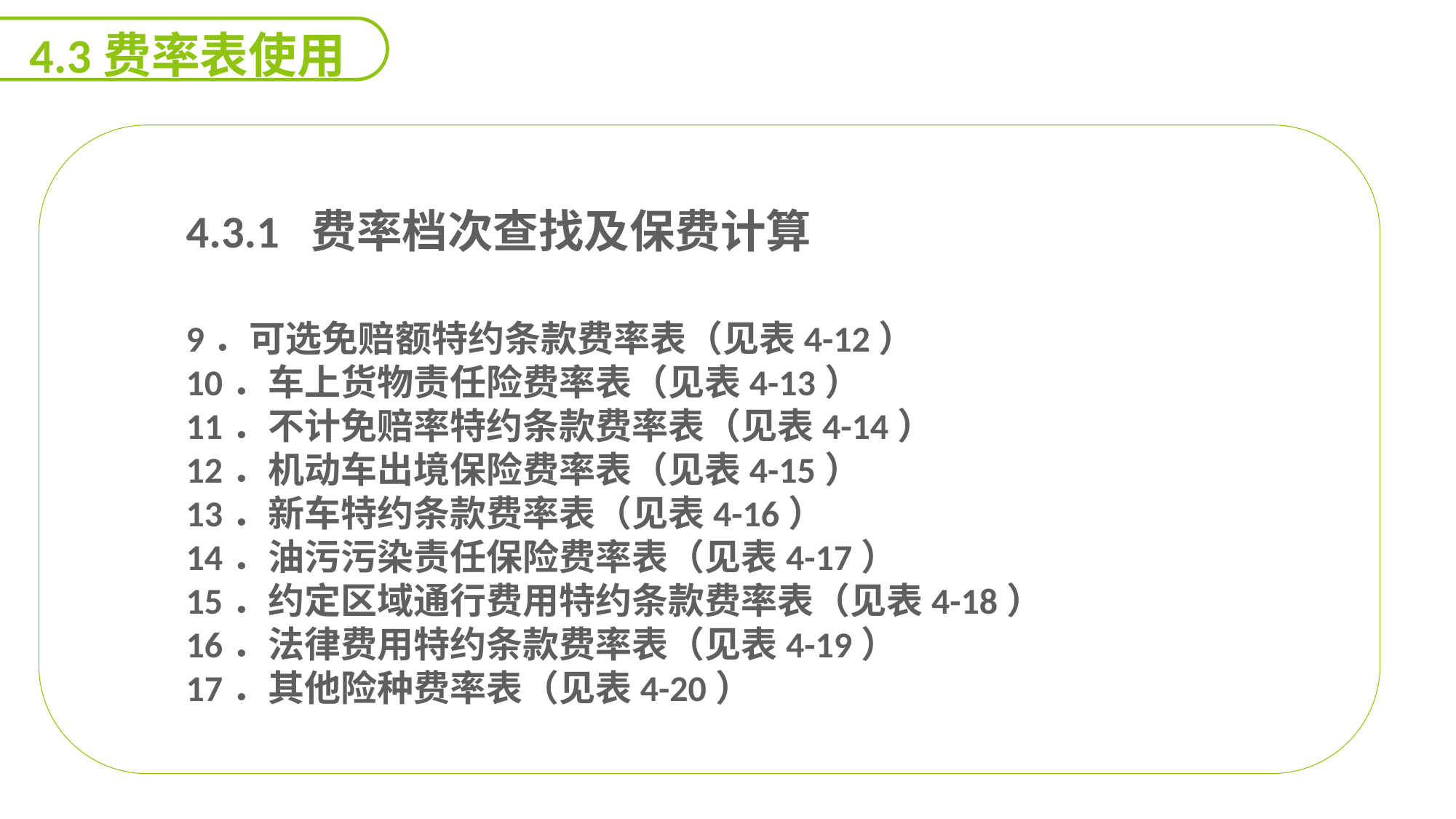

4.3费率表使用

4.3.1  费率档次查找及保费计算

9．可选免赔额特约条款费率表（见表4-12）
10．车上货物责任险费率表（见表4-13）
11．不计免赔率特约条款费率表（见表4-14）
12．机动车出境保险费率表（见表4-15）
13．新车特约条款费率表（见表4-16）
14．油污污染责任保险费率表（见表4-17）
15．约定区域通行费用特约条款费率表（见表4-18）
16．法律费用特约条款费率表（见表4-19）
17．其他险种费率表（见表4-20）
能力
目标
延迟符